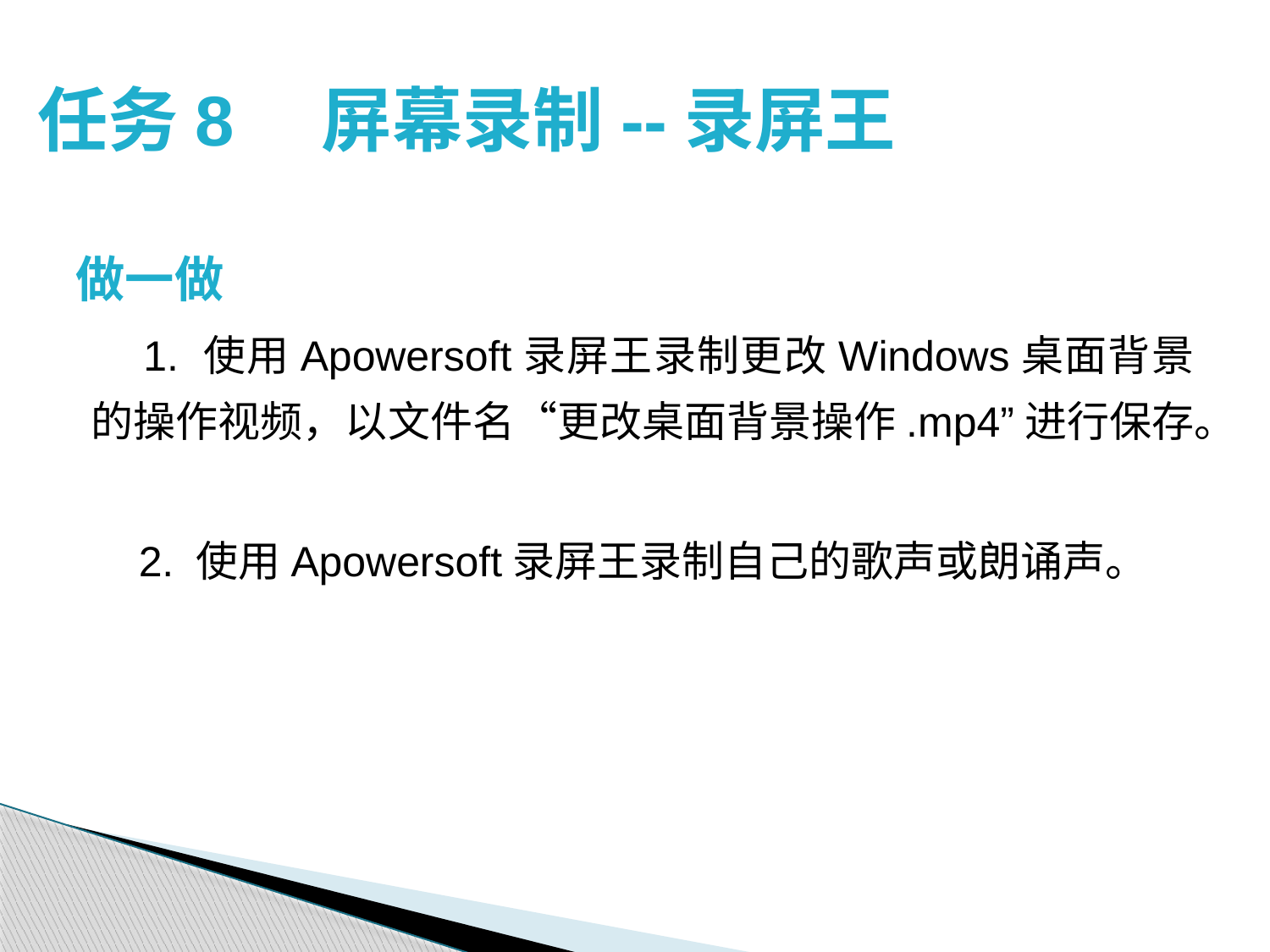

# 任务8　屏幕录制--录屏王
做一做
    1. 使用Apowersoft录屏王录制更改Windows桌面背景的操作视频，以文件名“更改桌面背景操作.mp4”进行保存。
    2. 使用Apowersoft录屏王录制自己的歌声或朗诵声。